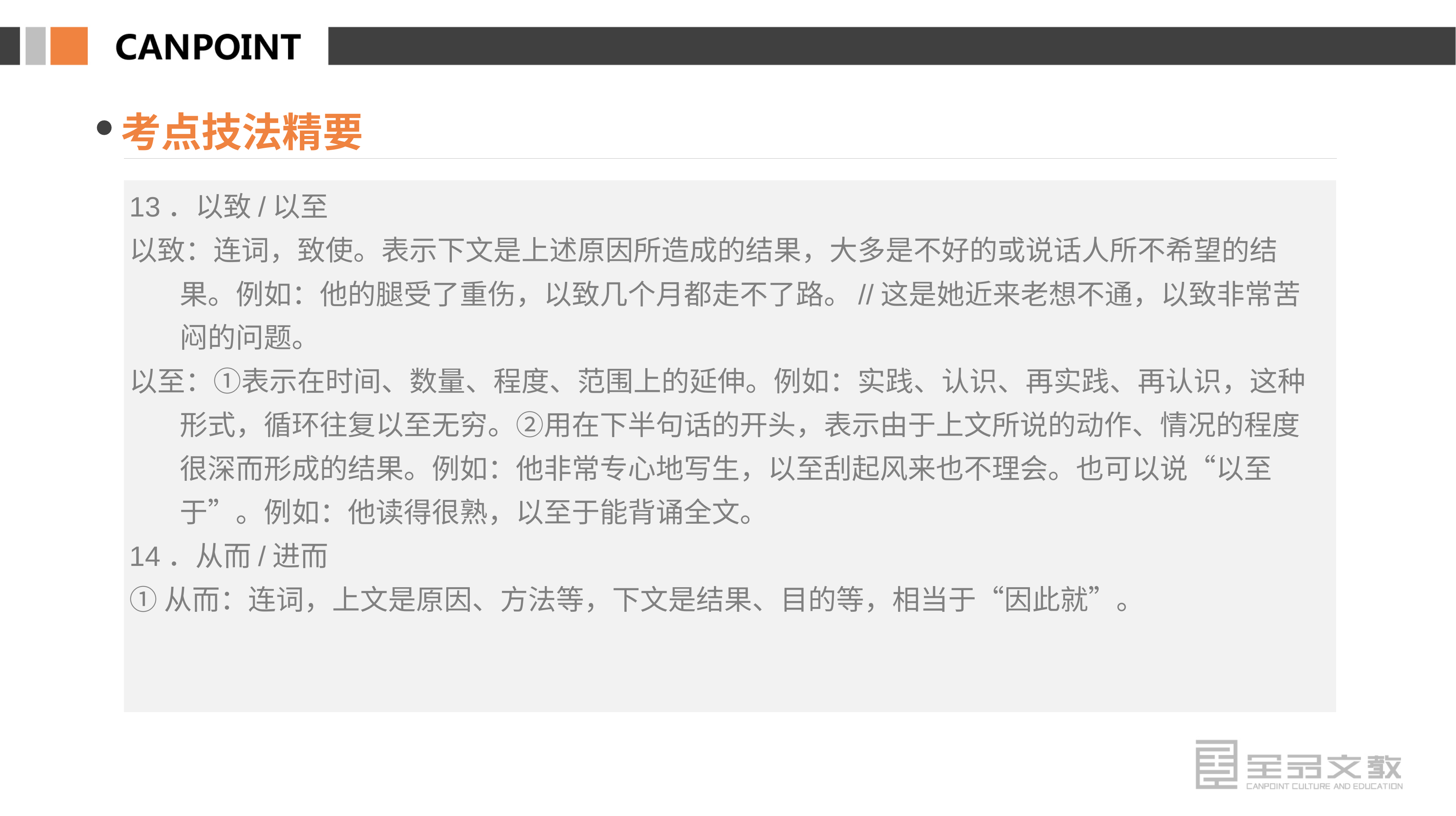

考点技法精要

13．以致/以至
以致：连词，致使。表示下文是上述原因所造成的结果，大多是不好的或说话人所不希望的结果。例如：他的腿受了重伤，以致几个月都走不了路。//这是她近来老想不通，以致非常苦闷的问题。
以至：①表示在时间、数量、程度、范围上的延伸。例如：实践、认识、再实践、再认识，这种形式，循环往复以至无穷。②用在下半句话的开头，表示由于上文所说的动作、情况的程度很深而形成的结果。例如：他非常专心地写生，以至刮起风来也不理会。也可以说“以至于”。例如：他读得很熟，以至于能背诵全文。
14．从而/进而
①从而：连词，上文是原因、方法等，下文是结果、目的等，相当于“因此就”。